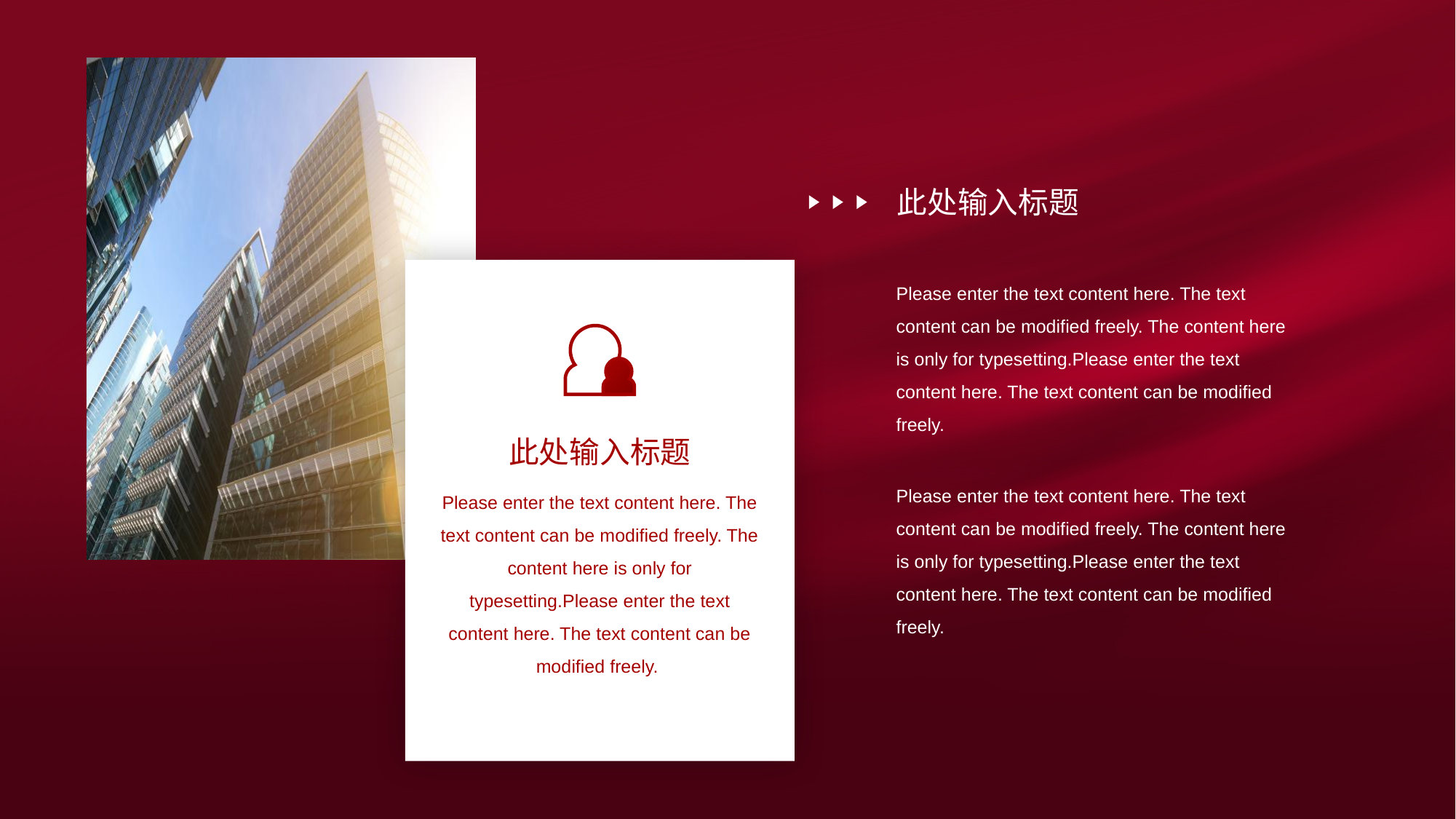

此处输入标题

Please enter the text content here. The text content can be modified freely. The content here is only for typesetting.Please enter the text content here. The text content can be modified freely.

此处输入标题
Please enter the text content here. The text content can be modified freely. The content here is only for typesetting.Please enter the text content here. The text content can be modified freely.
Please enter the text content here. The text content can be modified freely. The content here is only for typesetting.Please enter the text content here. The text content can be modified freely.